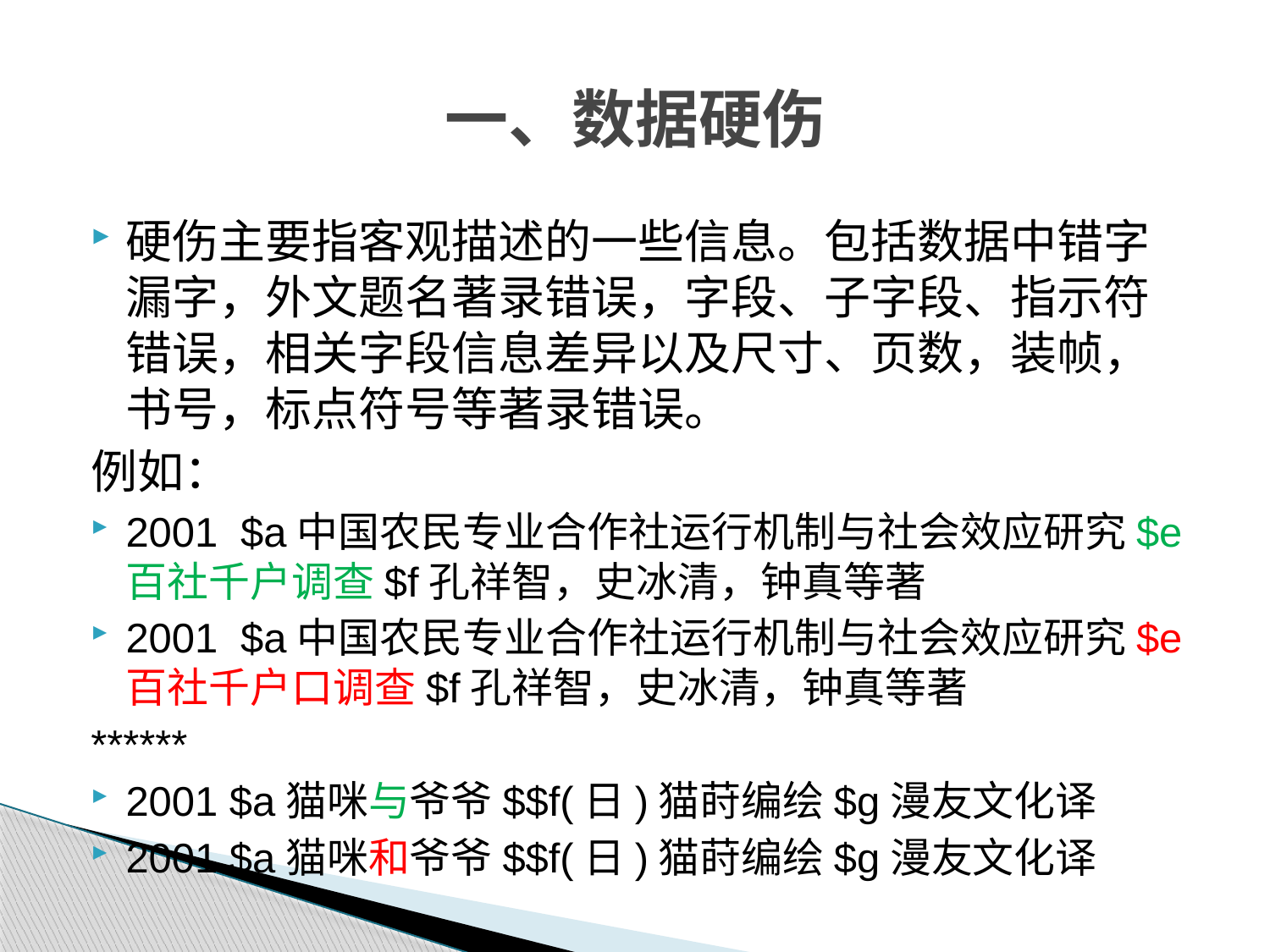

# 一、数据硬伤
硬伤主要指客观描述的一些信息。包括数据中错字漏字，外文题名著录错误，字段、子字段、指示符错误，相关字段信息差异以及尺寸、页数，装帧，书号，标点符号等著录错误。
例如：
2001  $a中国农民专业合作社运行机制与社会效应研究$e百社千户调查$f孔祥智，史冰清，钟真等著
2001  $a中国农民专业合作社运行机制与社会效应研究$e百社千户口调查$f孔祥智，史冰清，钟真等著
******
2001 $a猫咪与爷爷$$f(日)猫莳编绘$g漫友文化译
2001 $a猫咪和爷爷$$f(日)猫莳编绘$g漫友文化译